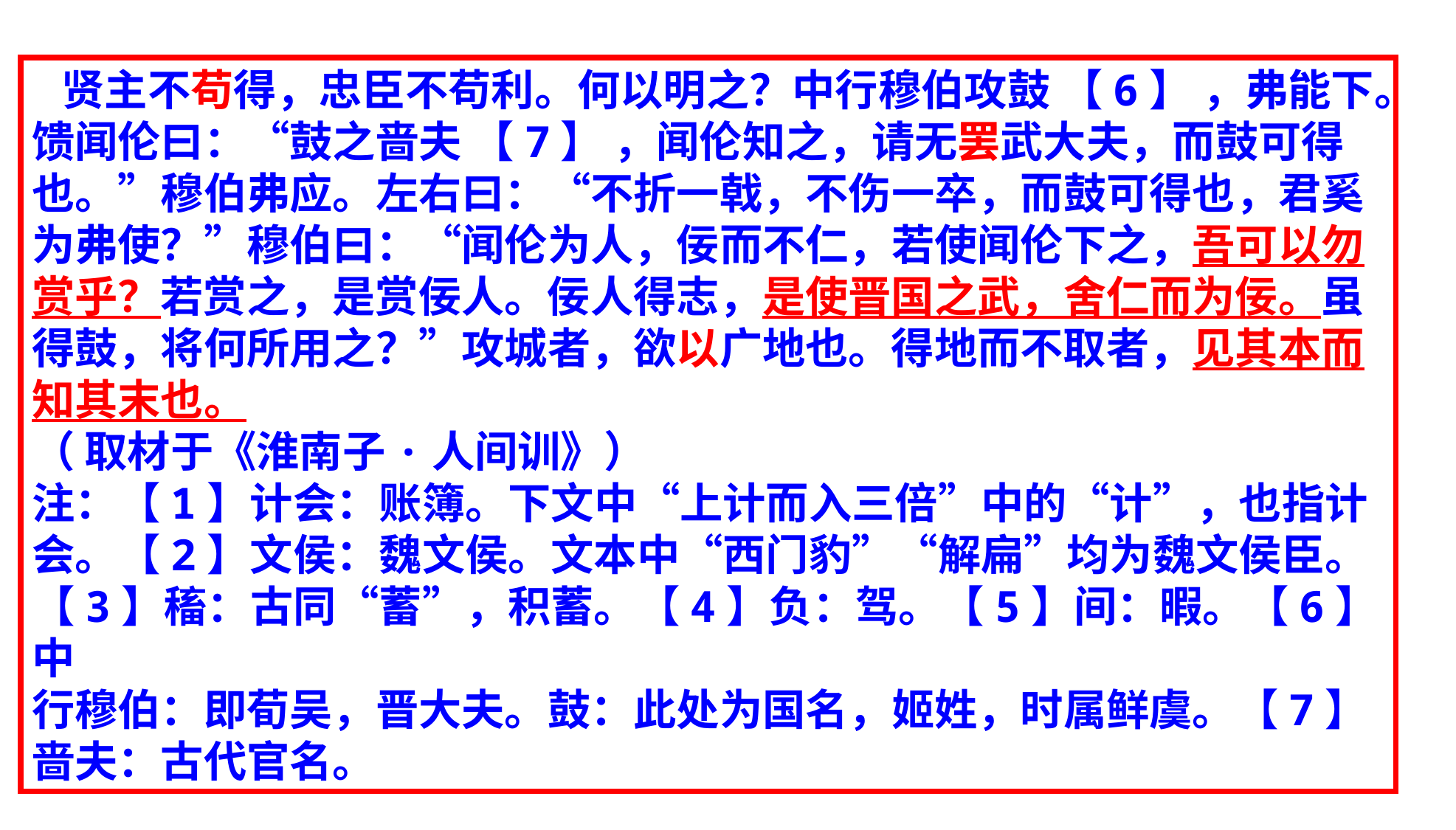

贤主不苟得，忠臣不苟利。何以明之？中行穆伯攻鼓 【6】 ，弗能下。馈闻伦曰：“鼓之啬夫 【7】 ，闻伦知之，请无罢武大夫，而鼓可得也。”穆伯弗应。左右曰：“不折一戟，不伤一卒，而鼓可得也，君奚为弗使？”穆伯曰：“闻伦为人，佞而不仁，若使闻伦下之，吾可以勿赏乎？若赏之，是赏佞人。佞人得志，是使晋国之武，舍仁而为佞。虽得鼓，将何所用之？”攻城者，欲以广地也。得地而不取者，见其本而知其末也。
（ 取材于《淮南子·人间训》）
注：【1】计会：账簿。下文中“上计而入三倍”中的“计”，也指计会。【2】文侯：魏文侯。文本中“西门豹”“解扁”均为魏文侯臣。【3】稸：古同“蓄”，积蓄。【4】负：驾。【5】间：暇。【6】中
行穆伯：即荀吴，晋大夫。鼓：此处为国名，姬姓，时属鲜虞。【7】啬夫：古代官名。